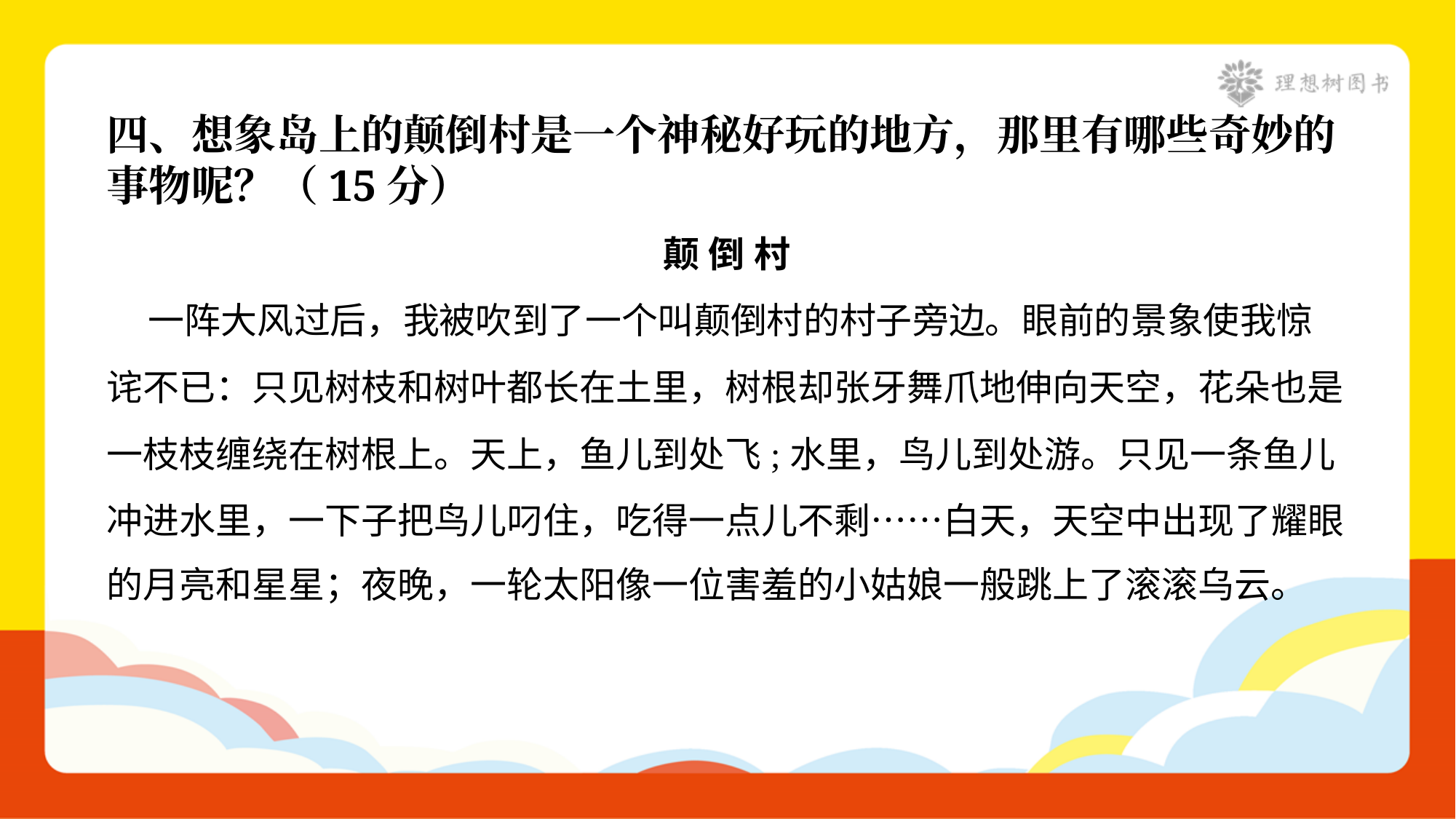

四、想象岛上的颠倒村是一个神秘好玩的地方，那里有哪些奇妙的
事物呢？（15分）
颠 倒 村
    一阵大风过后，我被吹到了一个叫颠倒村的村子旁边。眼前的景象使我惊
诧不已：只见树枝和树叶都长在土里，树根却张牙舞爪地伸向天空，花朵也是
一枝枝缠绕在树根上。天上，鱼儿到处飞;水里，鸟儿到处游。只见一条鱼儿
冲进水里，一下子把鸟儿叼住，吃得一点儿不剩……白天，天空中出现了耀眼
的月亮和星星；夜晚，一轮太阳像一位害羞的小姑娘一般跳上了滚滚乌云。